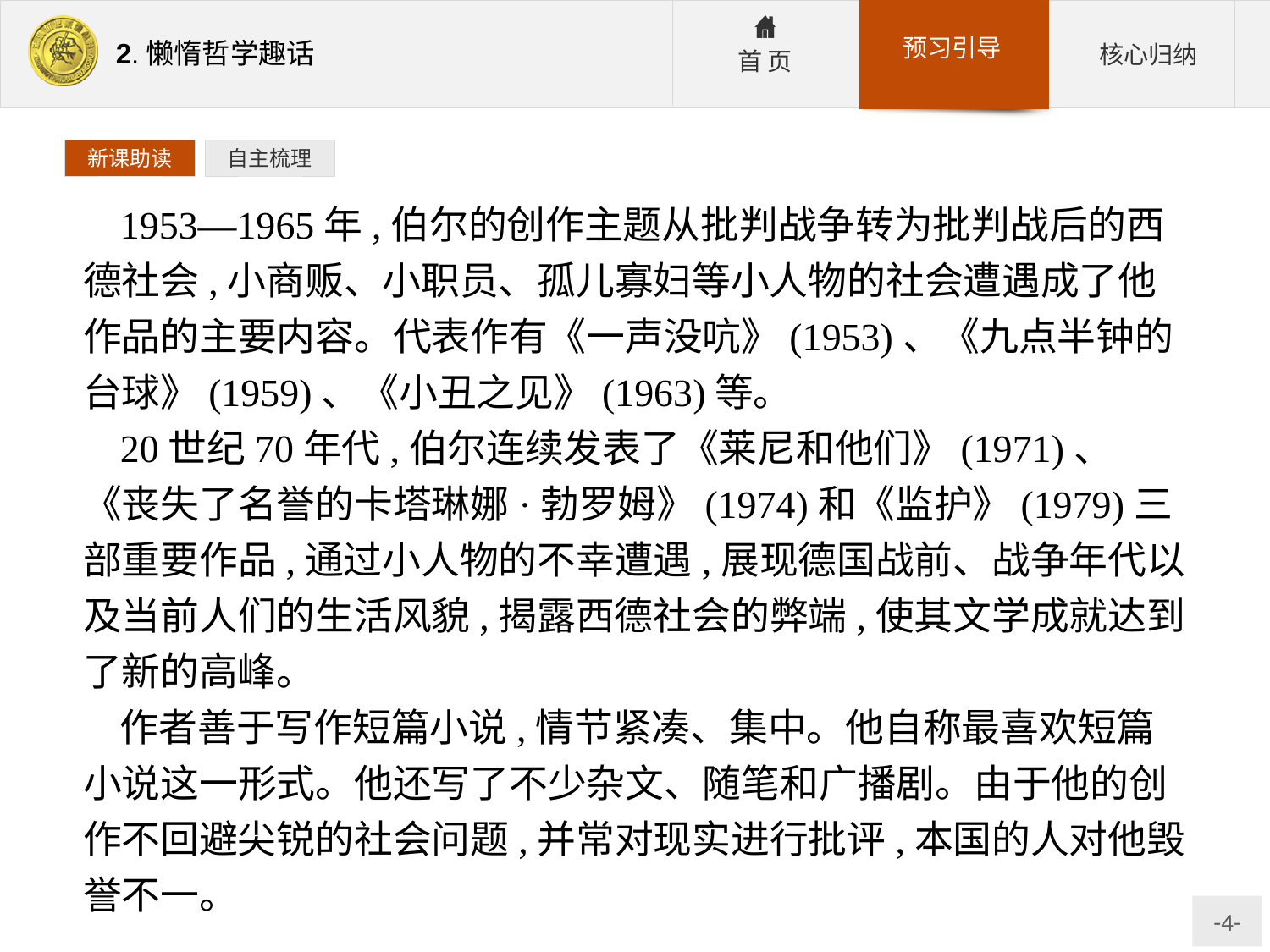

新课助读
自主梳理
1953—1965年,伯尔的创作主题从批判战争转为批判战后的西德社会,小商贩、小职员、孤儿寡妇等小人物的社会遭遇成了他作品的主要内容。代表作有《一声没吭》(1953)、《九点半钟的台球》(1959)、《小丑之见》(1963)等。
20世纪70年代,伯尔连续发表了《莱尼和他们》(1971)、《丧失了名誉的卡塔琳娜·勃罗姆》(1974)和《监护》(1979)三部重要作品,通过小人物的不幸遭遇,展现德国战前、战争年代以及当前人们的生活风貌,揭露西德社会的弊端,使其文学成就达到了新的高峰。
作者善于写作短篇小说,情节紧凑、集中。他自称最喜欢短篇小说这一形式。他还写了不少杂文、随笔和广播剧。由于他的创作不回避尖锐的社会问题,并常对现实进行批评,本国的人对他毁誉不一。